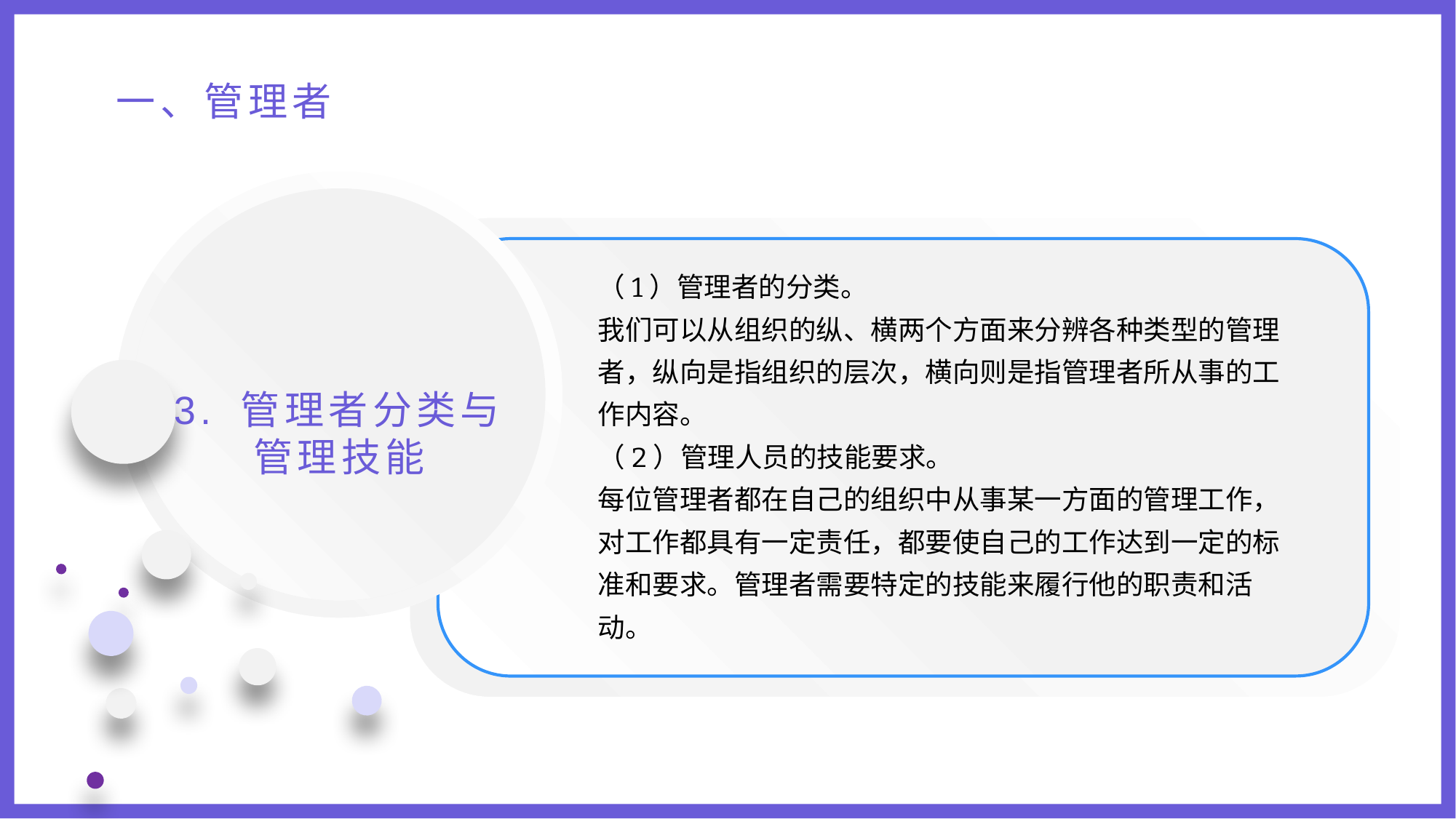

一、管理者

（1）管理者的分类。
我们可以从组织的纵、横两个方面来分辨各种类型的管理者，纵向是指组织的层次，横向则是指管理者所从事的工作内容。
（2）管理人员的技能要求。
每位管理者都在自己的组织中从事某一方面的管理工作，对工作都具有一定责任，都要使自己的工作达到一定的标准和要求。管理者需要特定的技能来履行他的职责和活动。

3. 管理者分类与管理技能